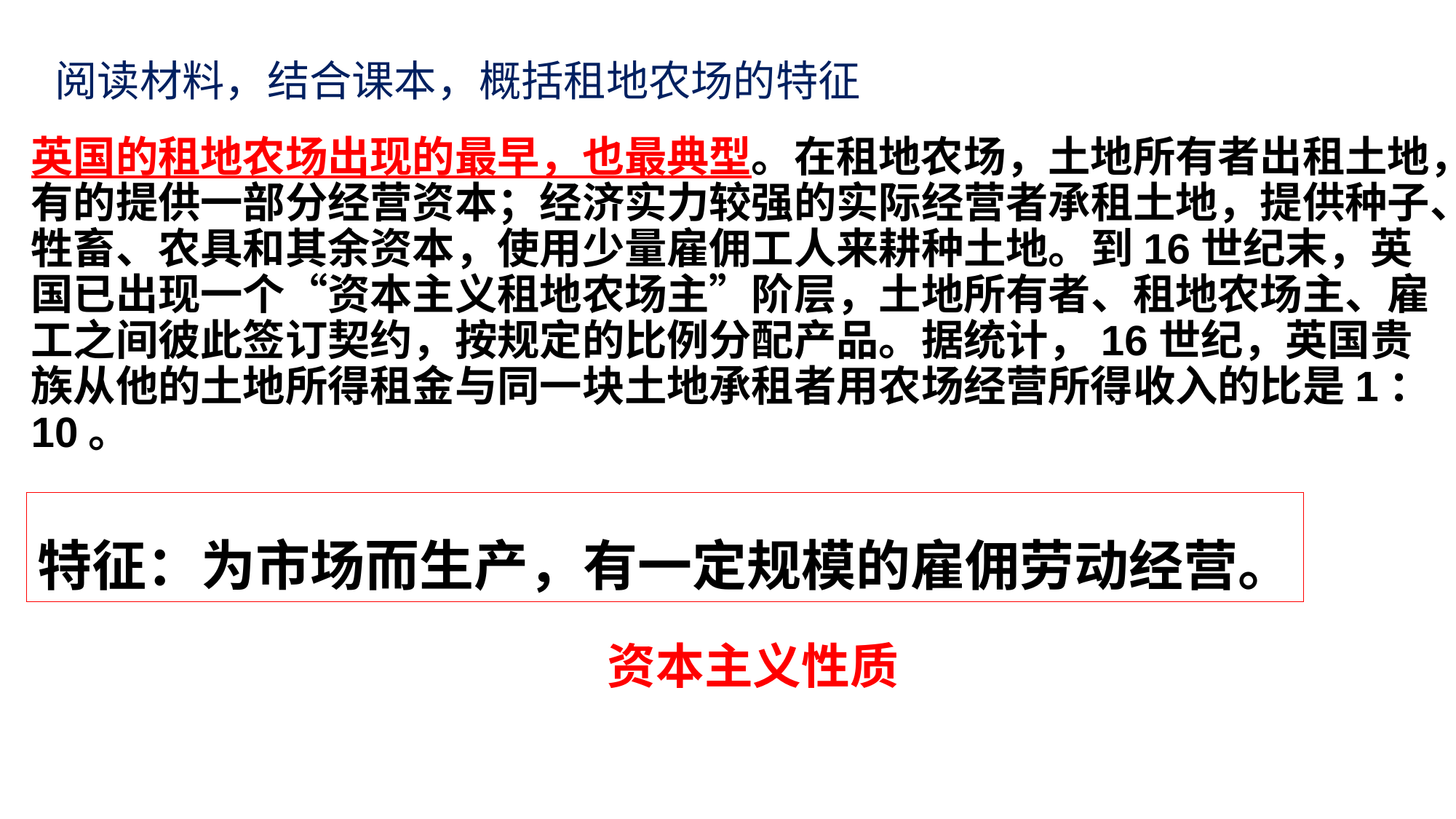

# 阅读材料，结合课本，概括租地农场的特征
英国的租地农场出现的最早，也最典型。在租地农场，土地所有者出租土地，有的提供一部分经营资本；经济实力较强的实际经营者承租土地，提供种子、牲畜、农具和其余资本，使用少量雇佣工人来耕种土地。到16世纪末，英国已出现一个“资本主义租地农场主”阶层，土地所有者、租地农场主、雇工之间彼此签订契约，按规定的比例分配产品。据统计，16世纪，英国贵族从他的土地所得租金与同一块土地承租者用农场经营所得收入的比是1：10。
特征：为市场而生产，有一定规模的雇佣劳动经营。
资本主义性质